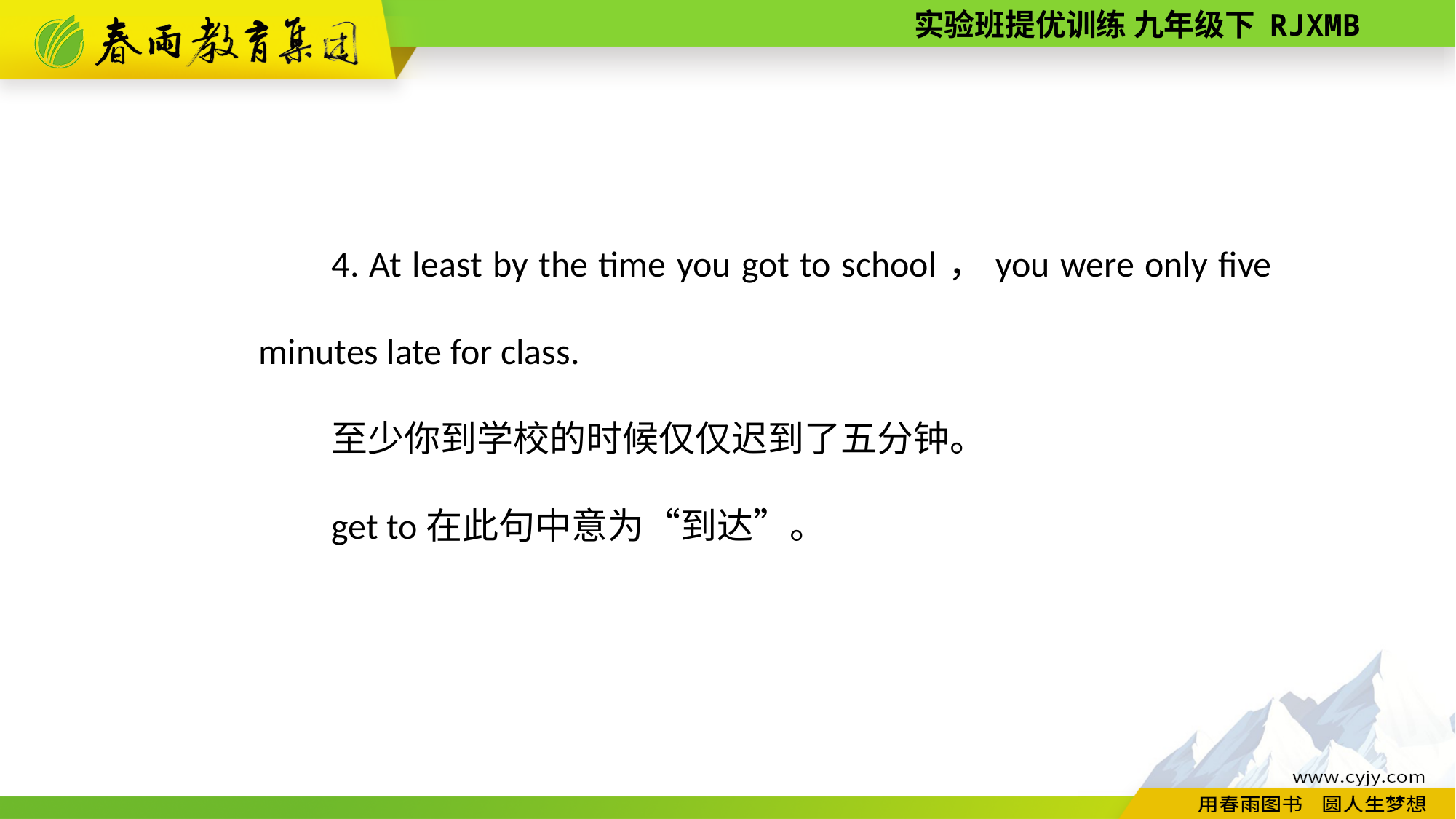

4. At least by the time you got to school，you were only five minutes late for class.
至少你到学校的时候仅仅迟到了五分钟。
get to在此句中意为“到达”。